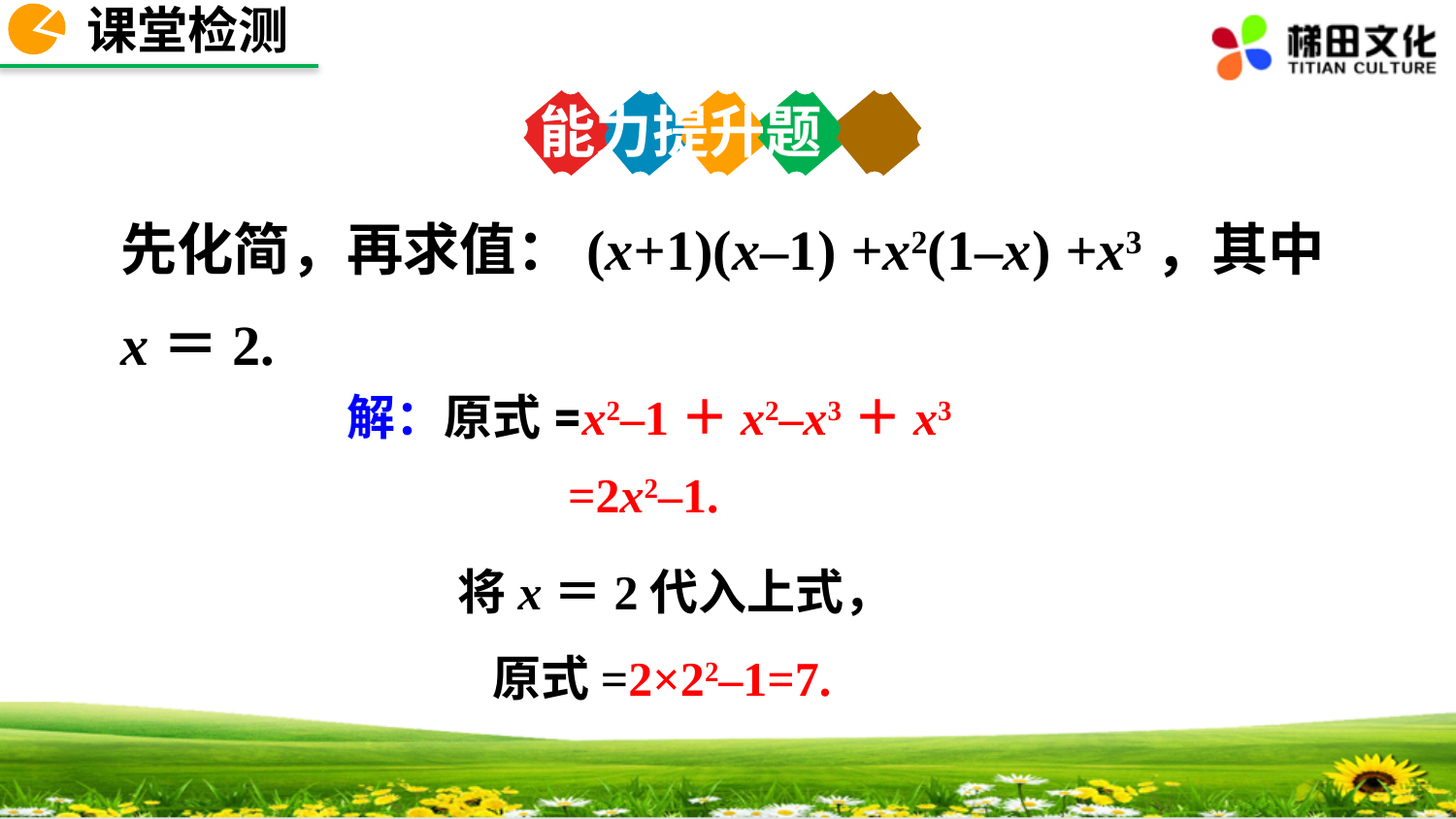

课堂检测

能力提升题

先化简，再求值：(x+1)(x–1) +x2(1–x) +x3，其中x＝2.
解：原式=x2–1＋x2–x3＋x3
=2x2–1.
将x＝2代入上式，
原式=2×22–1=7.